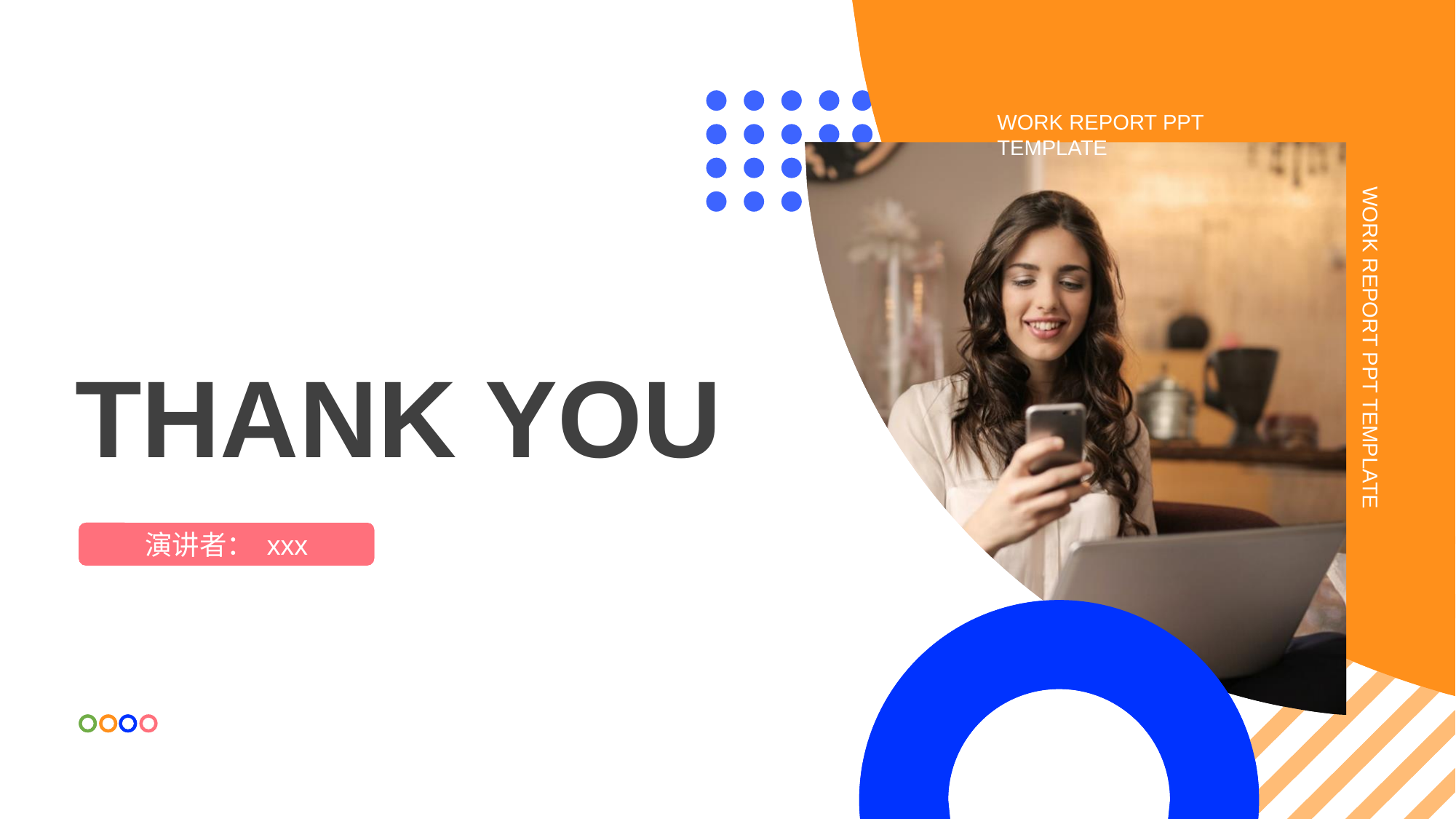

WORK REPORT PPT TEMPLATE

WORK REPORT PPT TEMPLATE
THANK YOU
演讲者： xxx